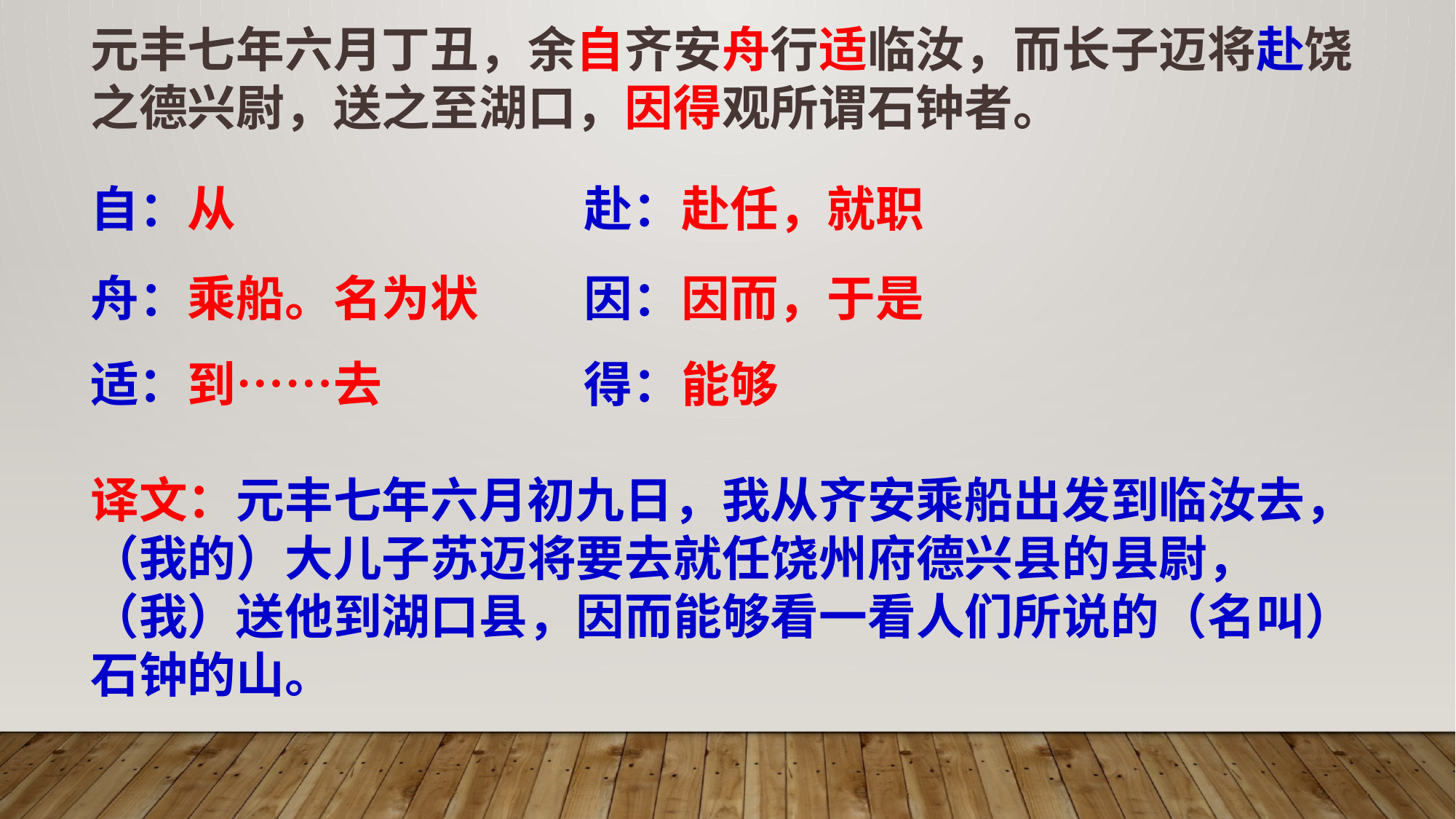

元丰七年六月丁丑，余自齐安舟行适临汝，而长子迈将赴饶之德兴尉，送之至湖口，因得观所谓石钟者。
自：从
赴：赴任，就职
因：因而，于是
舟：乘船。名为状
得：能够
适：到……去
译文：元丰七年六月初九日，我从齐安乘船出发到临汝去，（我的）大儿子苏迈将要去就任饶州府德兴县的县尉，（我）送他到湖口县，因而能够看一看人们所说的（名叫）石钟的山。